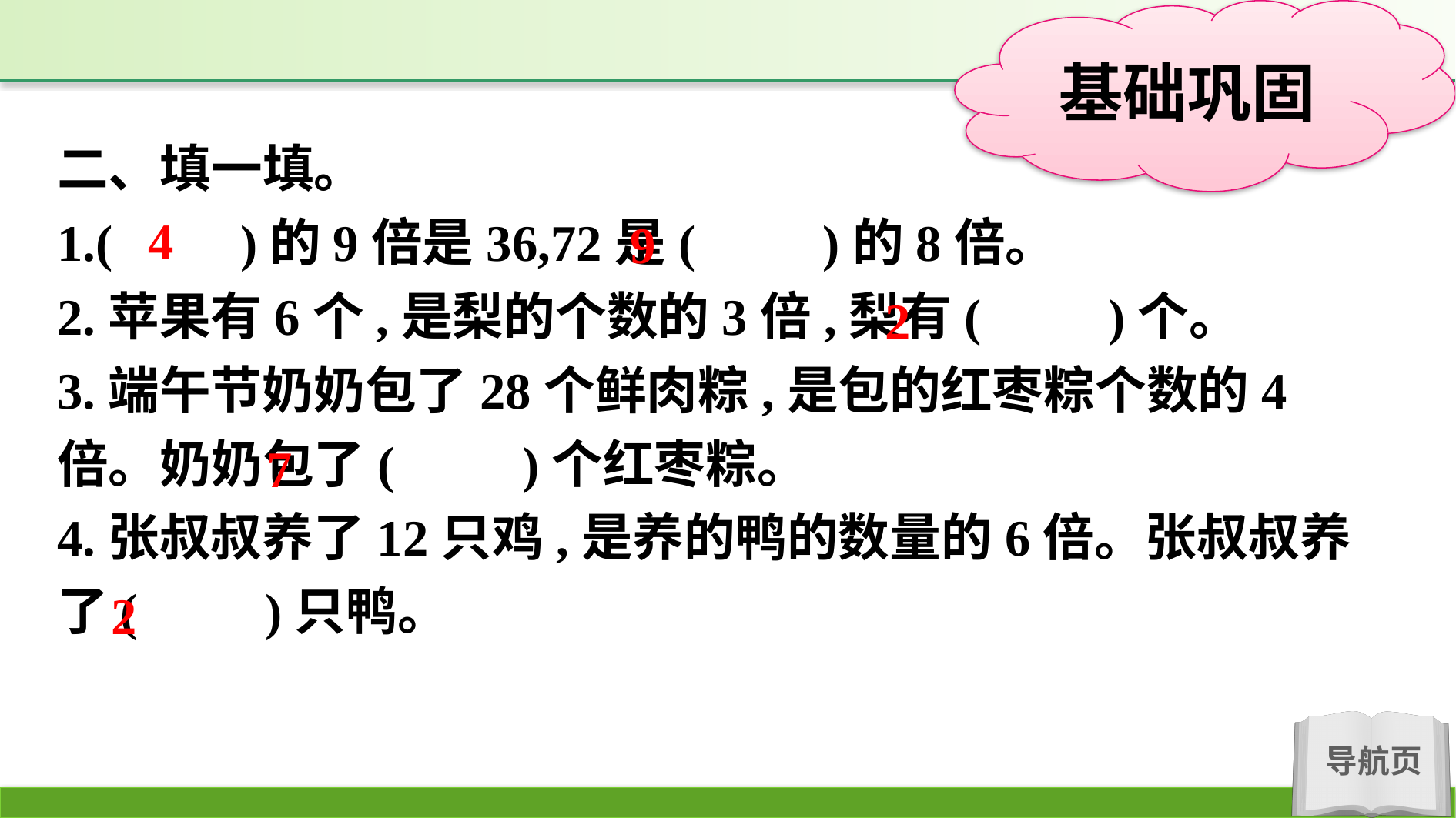

二、填一填。
1.(　　)的9倍是36,72是(　　)的8倍。
2.苹果有6个,是梨的个数的3倍,梨有(　　)个。
3.端午节奶奶包了28个鲜肉粽,是包的红枣粽个数的4倍。奶奶包了(　　)个红枣粽。
4.张叔叔养了12只鸡,是养的鸭的数量的6倍。张叔叔养了(　　)只鸭。
4
9
2
7
2